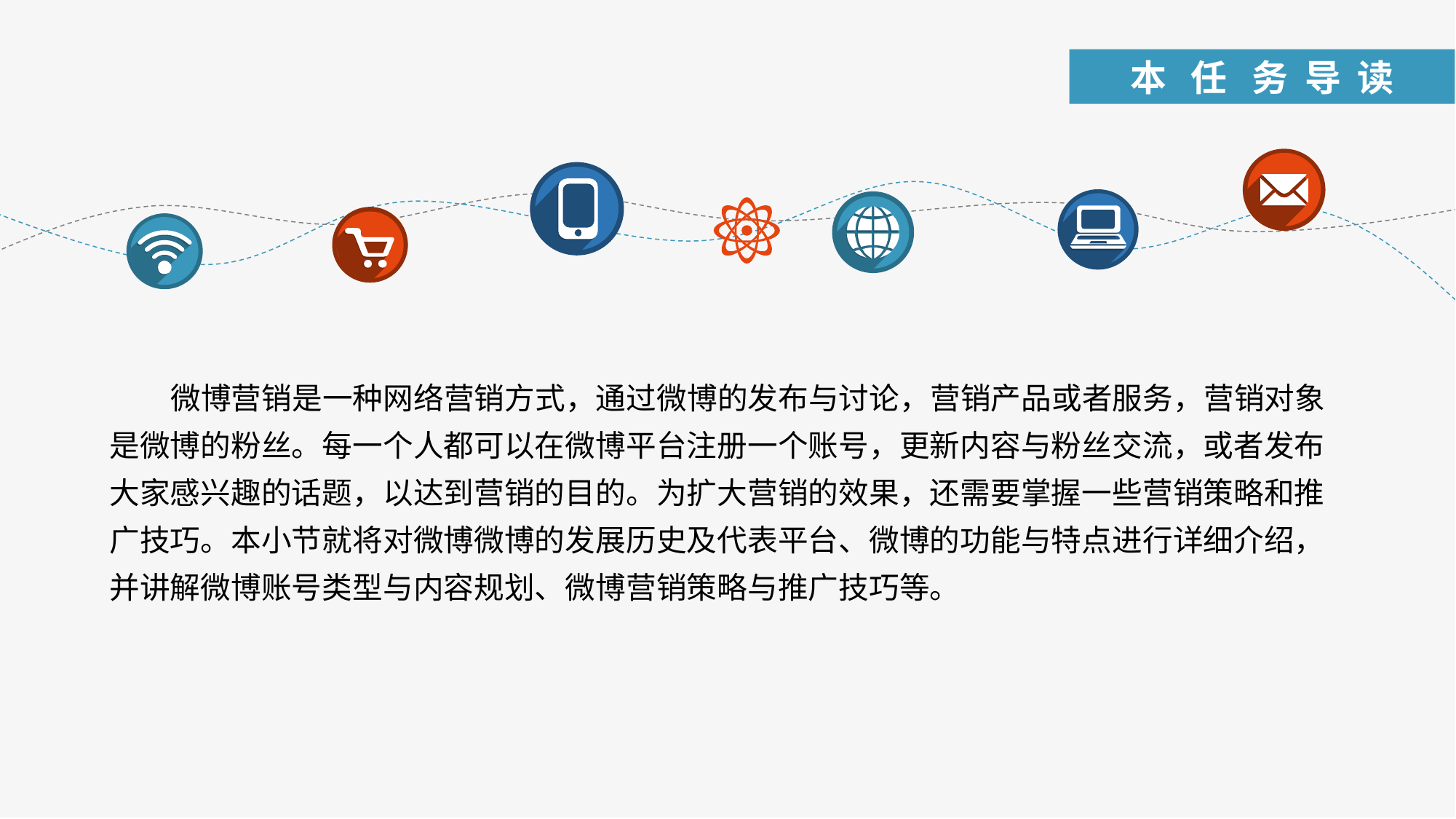

本   任   务  导  读

        微博营销是一种网络营销方式，通过微博的发布与讨论，营销产品或者服务，营销对象是微博的粉丝。每一个人都可以在微博平台注册一个账号，更新内容与粉丝交流，或者发布大家感兴趣的话题，以达到营销的目的。为扩大营销的效果，还需要掌握一些营销策略和推广技巧。本小节就将对微博微博的发展历史及代表平台、微博的功能与特点进行详细介绍，并讲解微博账号类型与内容规划、微博营销策略与推广技巧等。